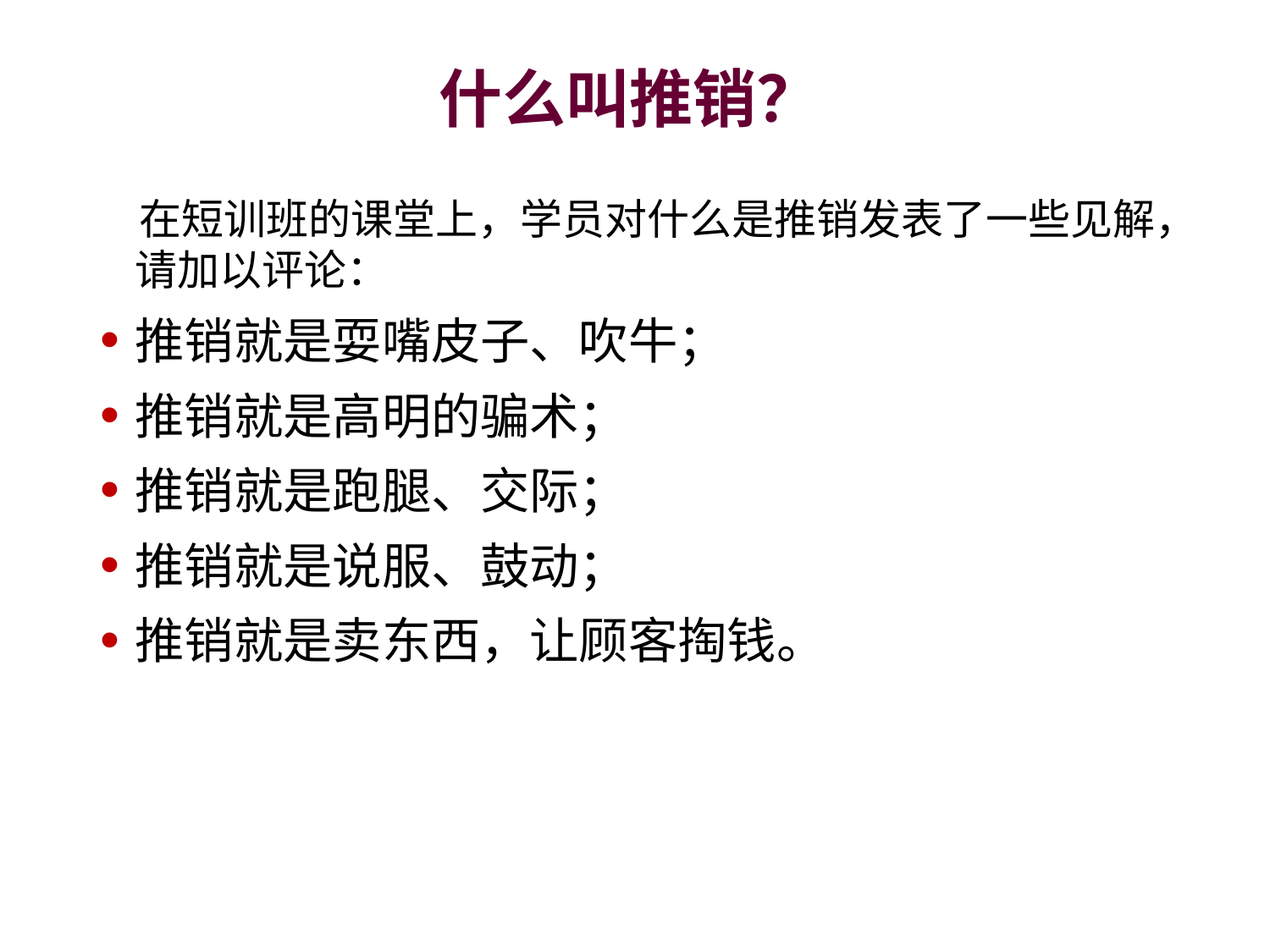

# 什么叫推销？
   在短训班的课堂上，学员对什么是推销发表了一些见解，请加以评论：
推销就是耍嘴皮子、吹牛；
推销就是高明的骗术；
推销就是跑腿、交际；
推销就是说服、鼓动；
推销就是卖东西，让顾客掏钱。